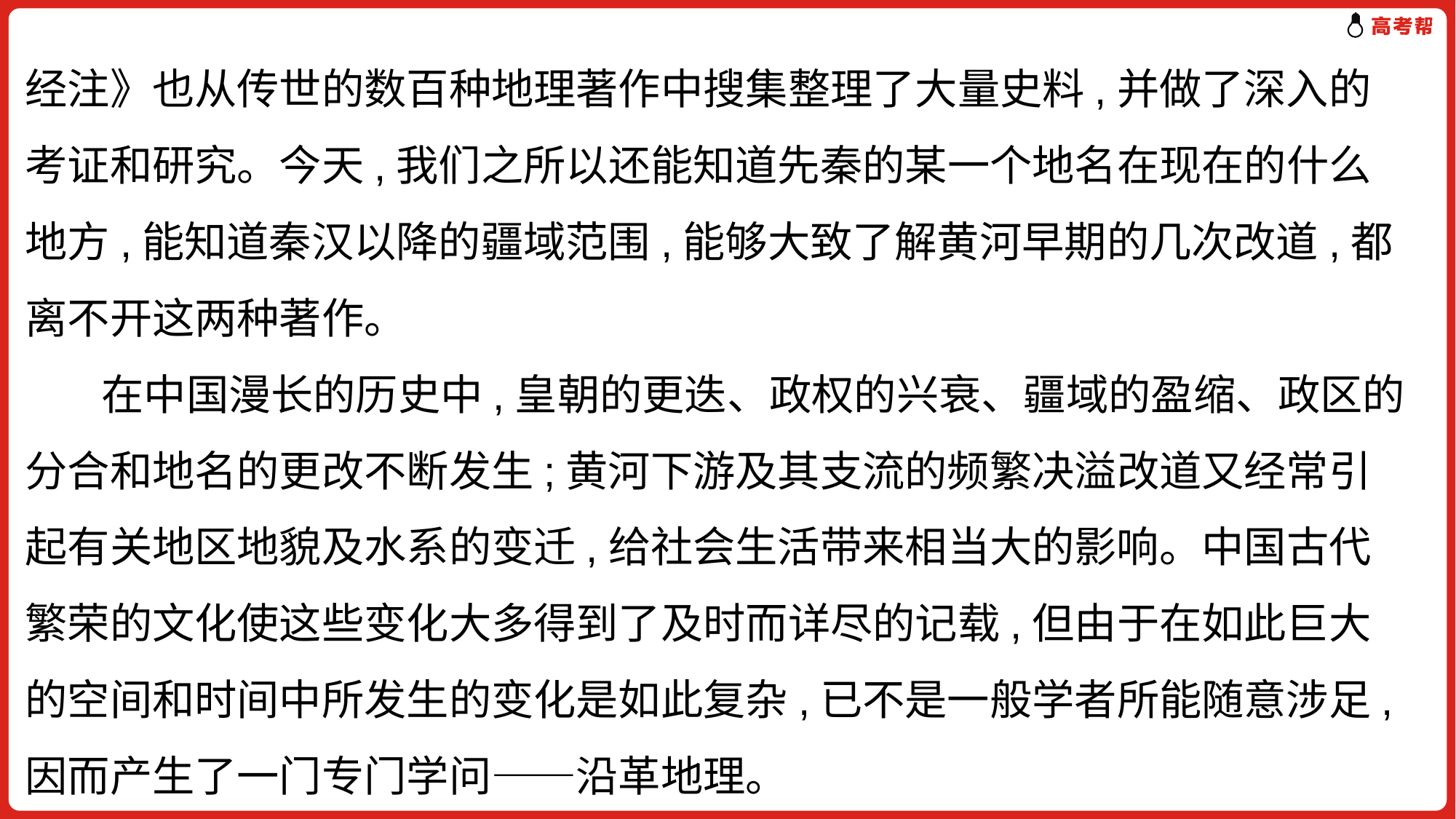

经注》也从传世的数百种地理著作中搜集整理了大量史料,并做了深入的考证和研究。今天,我们之所以还能知道先秦的某一个地名在现在的什么地方,能知道秦汉以降的疆域范围,能够大致了解黄河早期的几次改道,都离不开这两种著作。
       在中国漫长的历史中,皇朝的更迭、政权的兴衰、疆域的盈缩、政区的分合和地名的更改不断发生;黄河下游及其支流的频繁决溢改道又经常引起有关地区地貌及水系的变迁,给社会生活带来相当大的影响。中国古代繁荣的文化使这些变化大多得到了及时而详尽的记载,但由于在如此巨大的空间和时间中所发生的变化是如此复杂,已不是一般学者所能随意涉足,因而产生了一门专门学问——沿革地理。